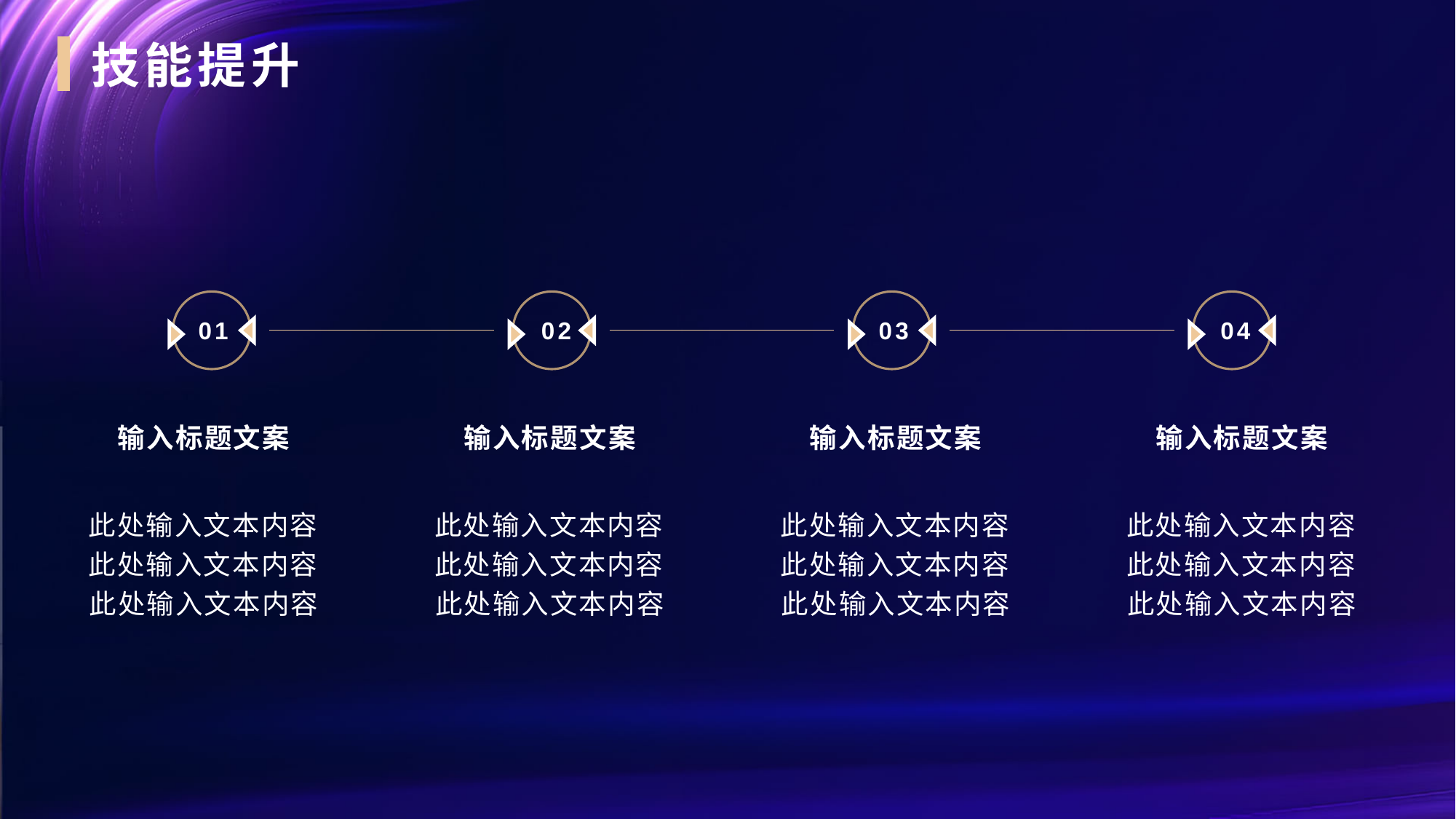

技能提升

01
02
03
04
输入标题文案
输入标题文案
输入标题文案
输入标题文案
此处输入文本内容此处输入文本内容此处输入文本内容
此处输入文本内容此处输入文本内容此处输入文本内容
此处输入文本内容此处输入文本内容此处输入文本内容
此处输入文本内容此处输入文本内容此处输入文本内容